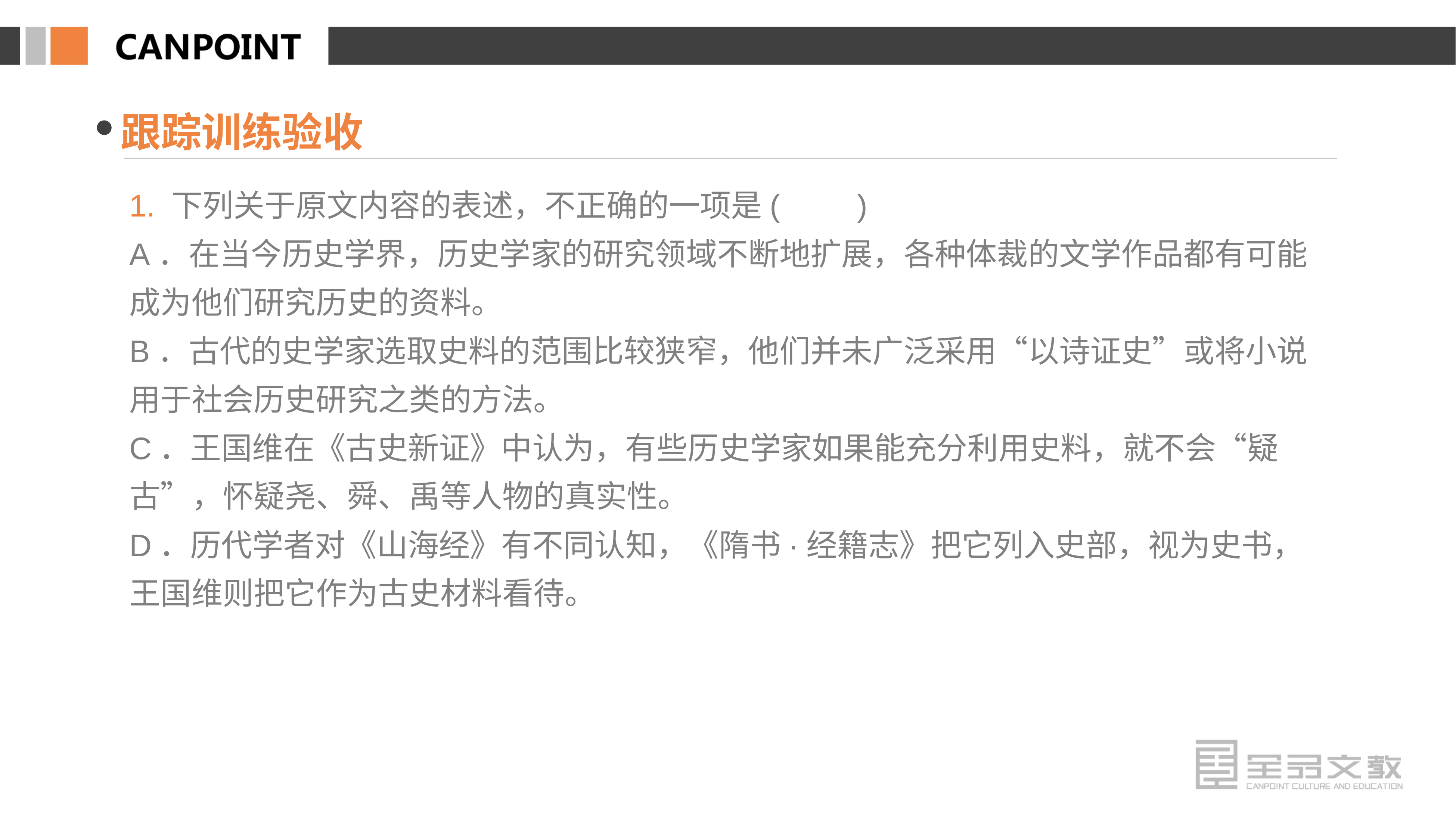

跟踪训练验收

1. 下列关于原文内容的表述，不正确的一项是(　　)
A．在当今历史学界，历史学家的研究领域不断地扩展，各种体裁的文学作品都有可能成为他们研究历史的资料。
B．古代的史学家选取史料的范围比较狭窄，他们并未广泛采用“以诗证史”或将小说用于社会历史研究之类的方法。
C．王国维在《古史新证》中认为，有些历史学家如果能充分利用史料，就不会“疑古”，怀疑尧、舜、禹等人物的真实性。
D．历代学者对《山海经》有不同认知，《隋书·经籍志》把它列入史部，视为史书，王国维则把它作为古史材料看待。